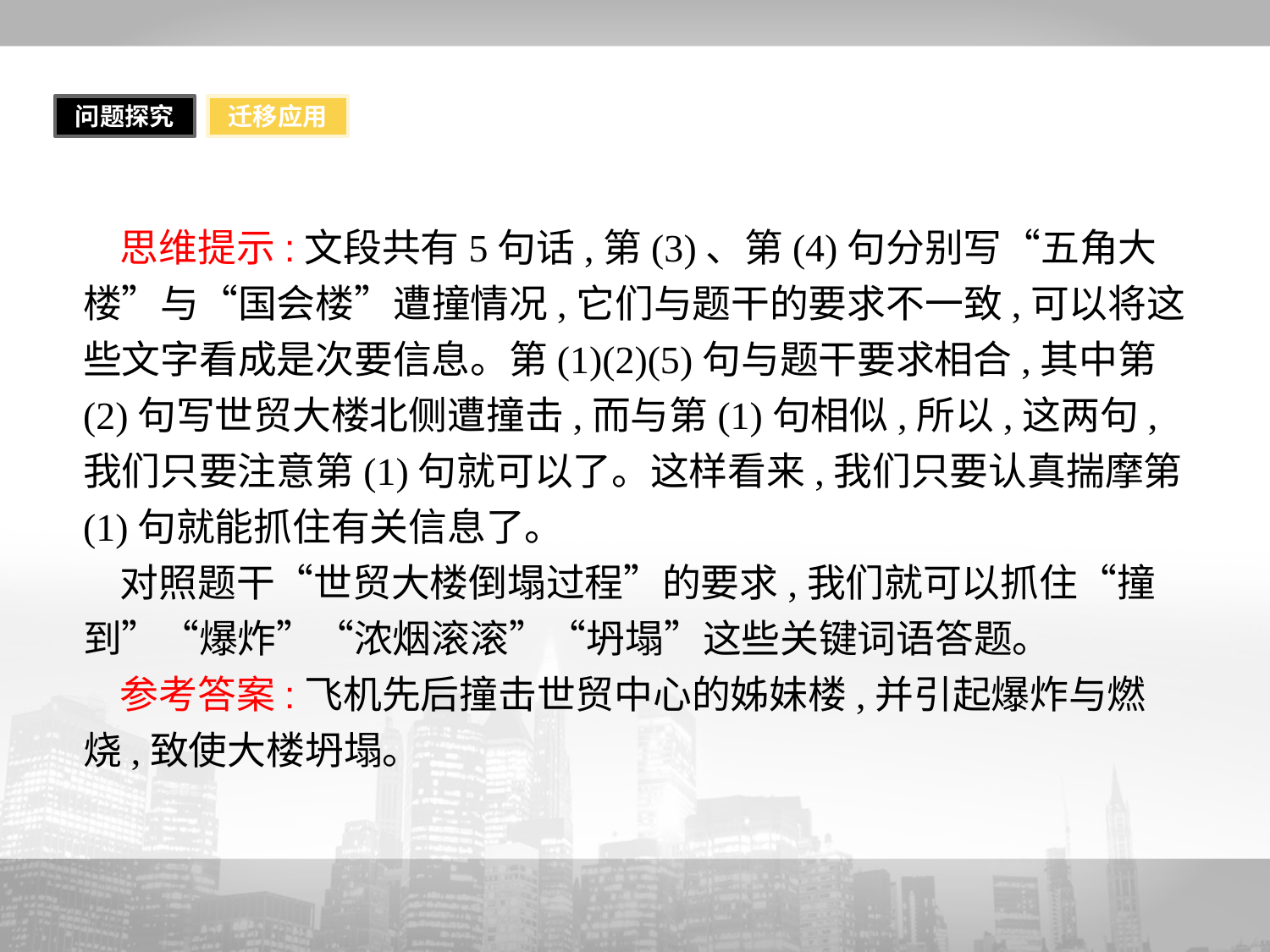

问题探究
迁移应用
思维提示:文段共有5句话,第(3)、第(4)句分别写“五角大楼”与“国会楼”遭撞情况,它们与题干的要求不一致,可以将这些文字看成是次要信息。第(1)(2)(5)句与题干要求相合,其中第(2)句写世贸大楼北侧遭撞击,而与第(1)句相似,所以,这两句,我们只要注意第(1)句就可以了。这样看来,我们只要认真揣摩第(1)句就能抓住有关信息了。
对照题干“世贸大楼倒塌过程”的要求,我们就可以抓住“撞到”“爆炸”“浓烟滚滚”“坍塌”这些关键词语答题。
参考答案:飞机先后撞击世贸中心的姊妹楼,并引起爆炸与燃烧,致使大楼坍塌。